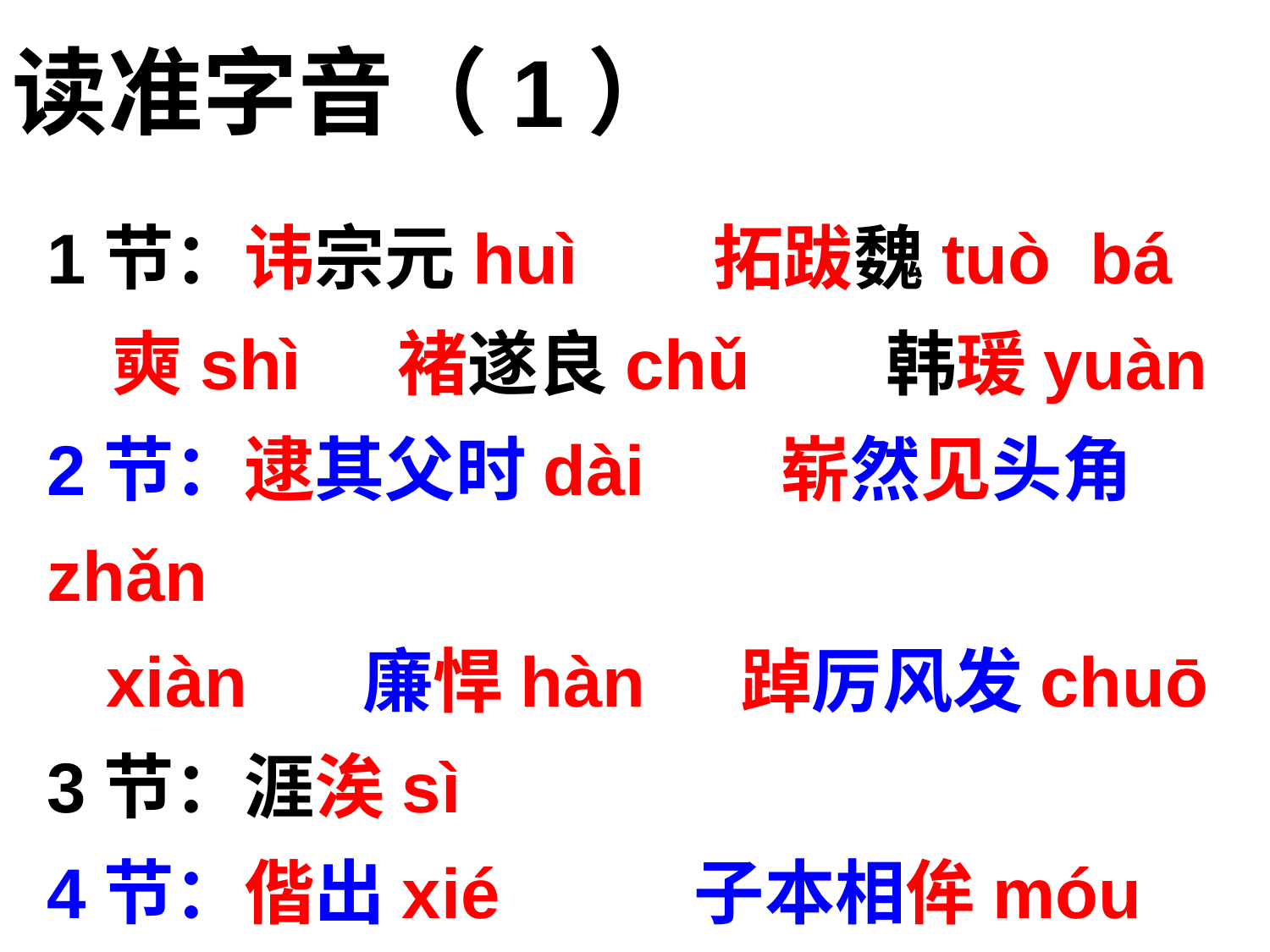

读准字音（1）
1节：讳宗元huì      拓跋魏tuò  bá
   奭shì    褚遂良chǔ      韩瑗yuàn
2节：逮其父时dài      崭然见头角zhǎn
   xiàn     廉悍hàn    踔厉风发chuō
3节：涯涘sì
4节：偕出xié         子本相侔móu
  没为奴婢mò  bì       比一岁bì